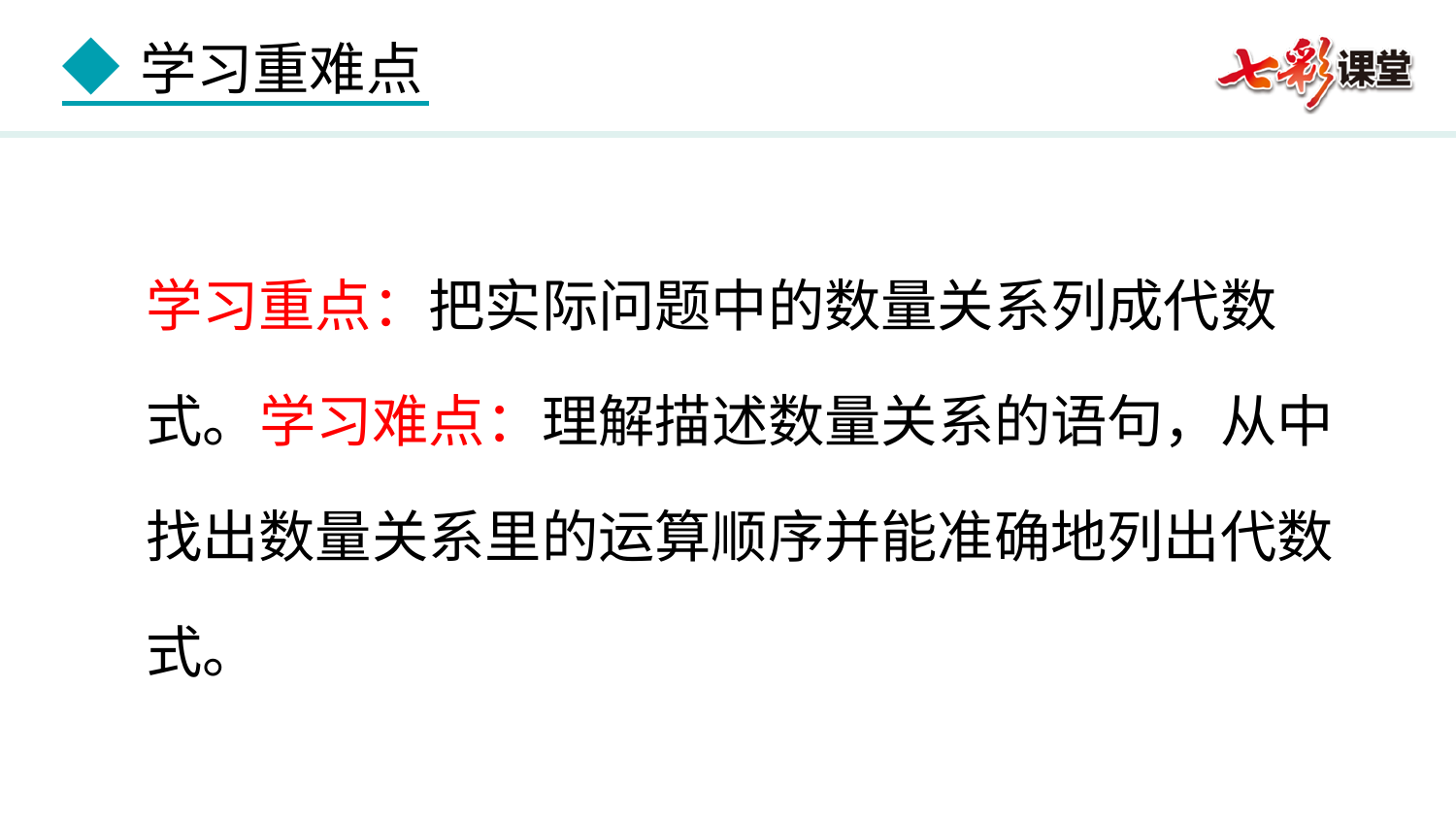

学习重点：把实际问题中的数量关系列成代数式。学习难点：理解描述数量关系的语句，从中找出数量关系里的运算顺序并能准确地列出代数式。